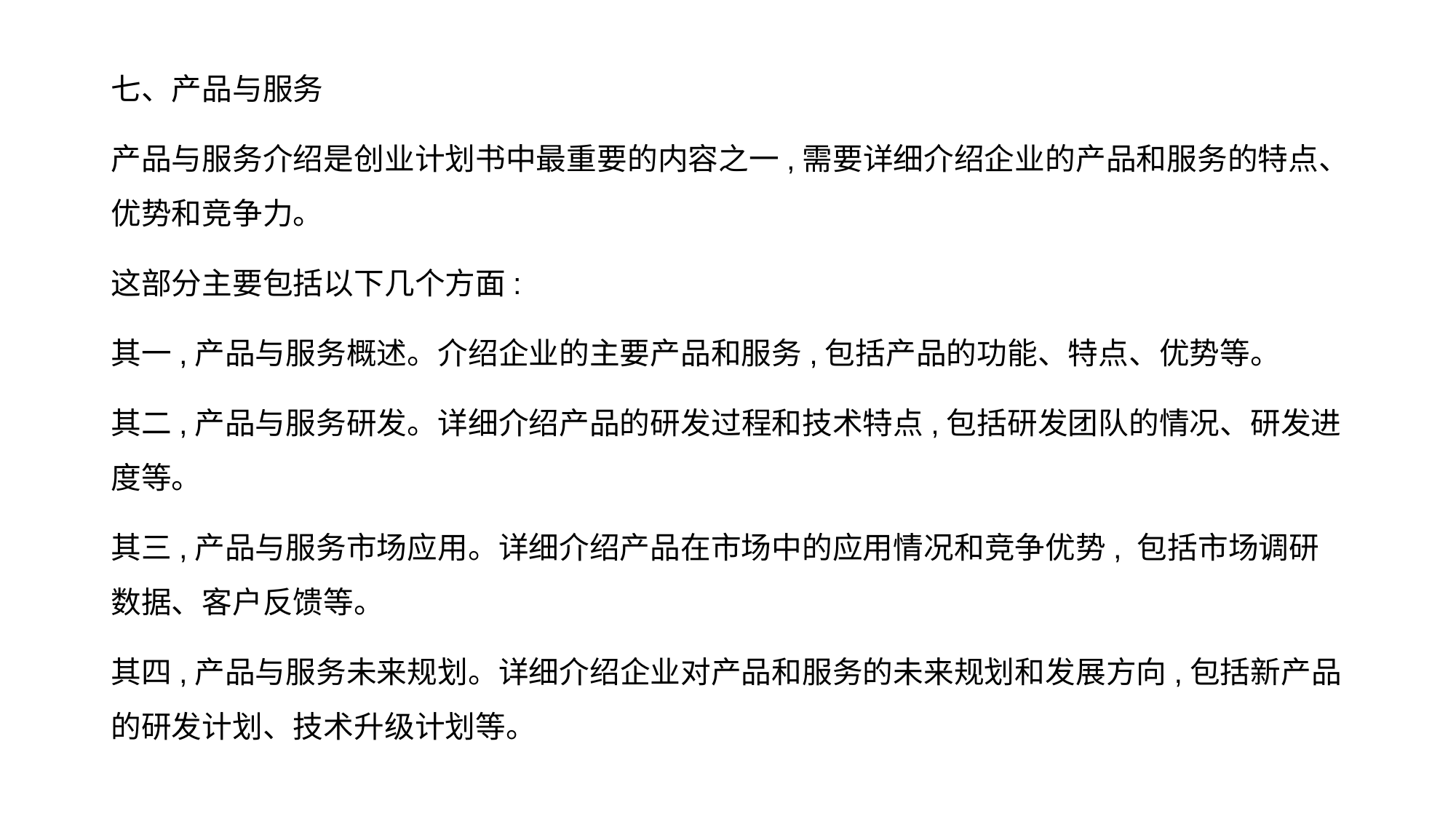

七、产品与服务
产品与服务介绍是创业计划书中最重要的内容之一,需要详细介绍企业的产品和服务的特点、优势和竞争力。
这部分主要包括以下几个方面:
其一,产品与服务概述。介绍企业的主要产品和服务,包括产品的功能、特点、优势等。
其二,产品与服务研发。详细介绍产品的研发过程和技术特点,包括研发团队的情况、研发进度等。
其三,产品与服务市场应用。详细介绍产品在市场中的应用情况和竞争优势, 包括市场调研数据、客户反馈等。
其四,产品与服务未来规划。详细介绍企业对产品和服务的未来规划和发展方向,包括新产品的研发计划、技术升级计划等。